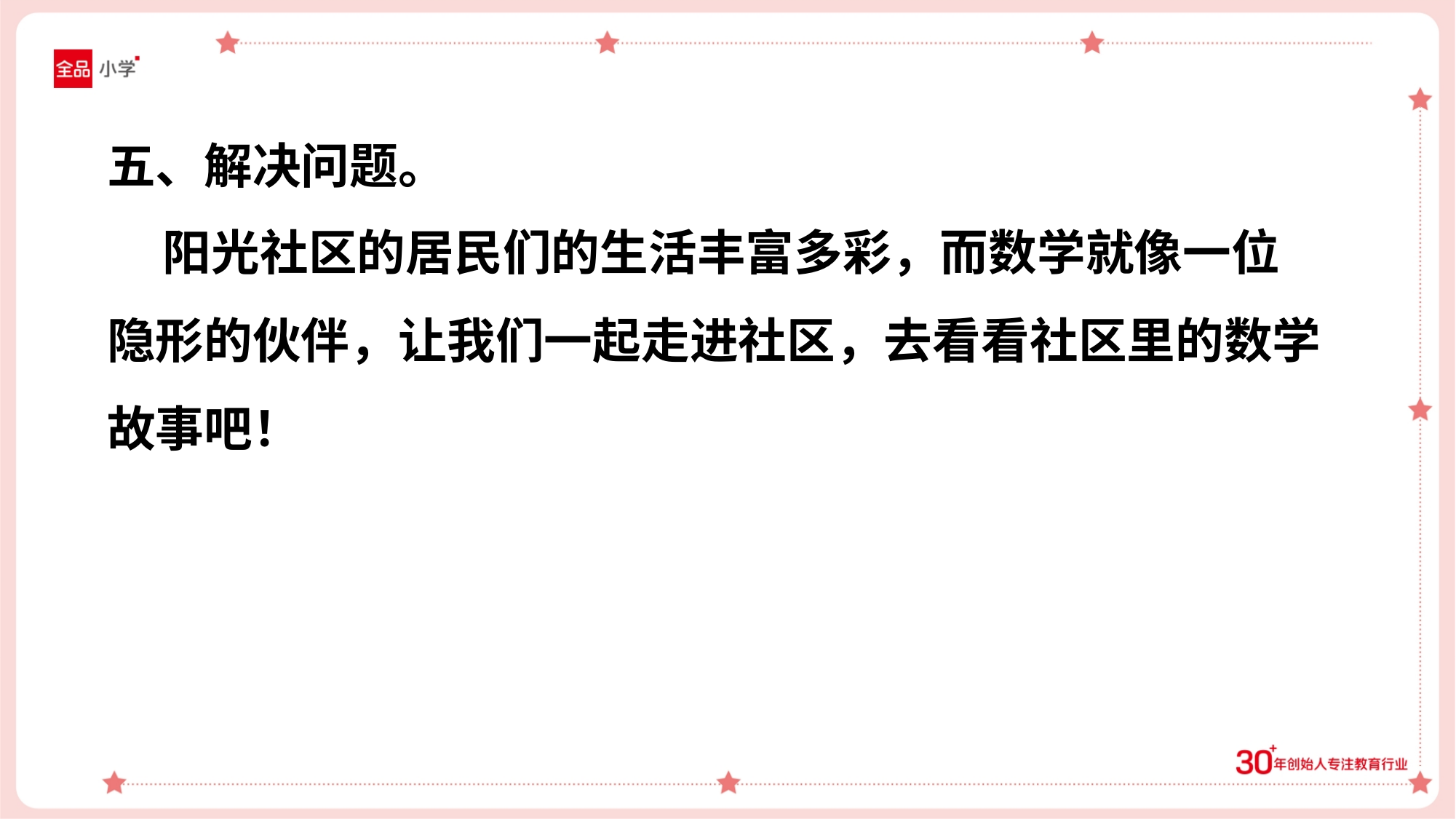

五、解决问题。
    阳光社区的居民们的生活丰富多彩，而数学就像一位
隐形的伙伴，让我们一起走进社区，去看看社区里的数学
故事吧！